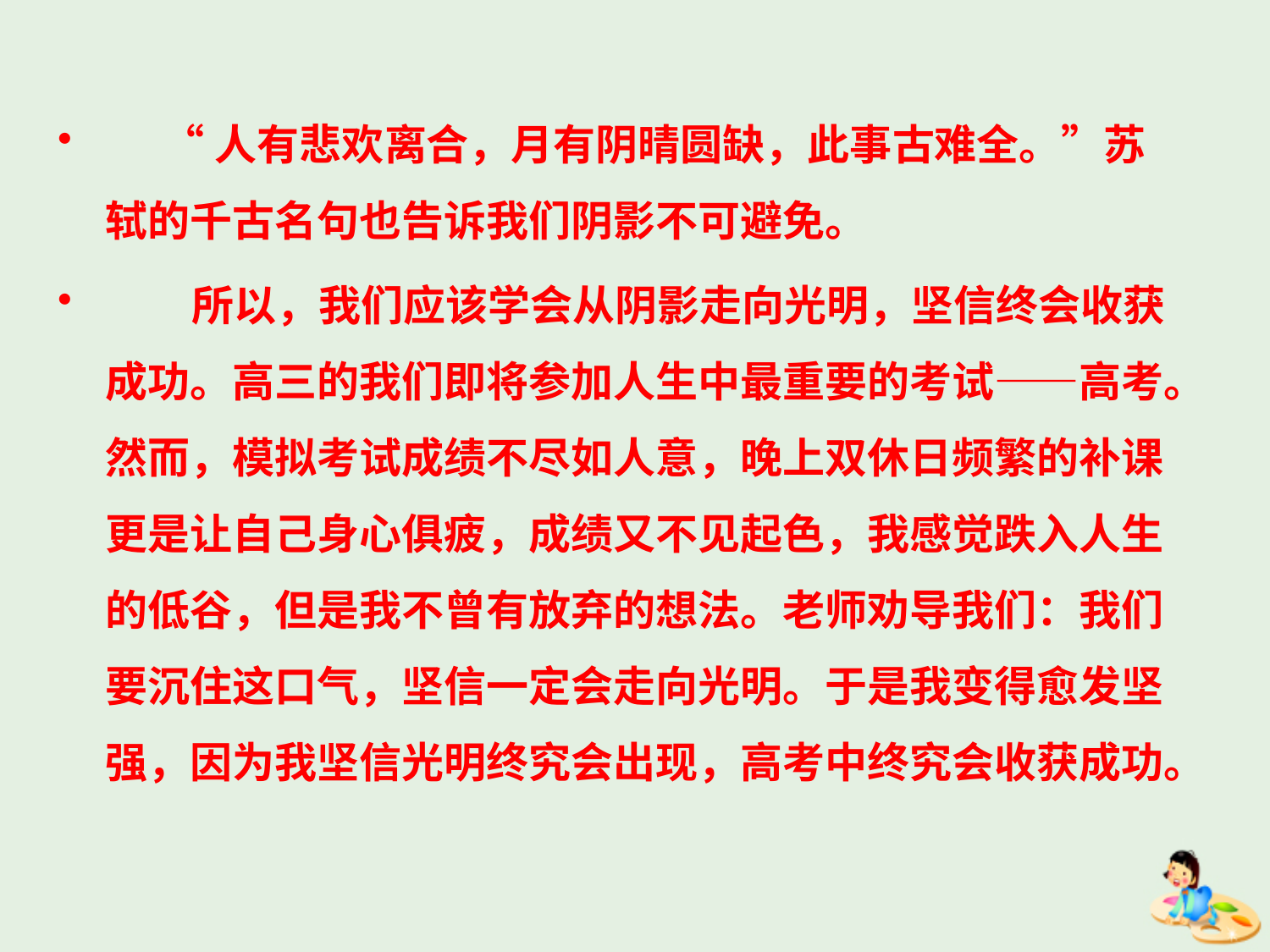

“人有悲欢离合，月有阴晴圆缺，此事古难全。”苏轼的千古名句也告诉我们阴影不可避免。
        所以，我们应该学会从阴影走向光明，坚信终会收获成功。高三的我们即将参加人生中最重要的考试——高考。然而，模拟考试成绩不尽如人意，晚上双休日频繁的补课更是让自己身心俱疲，成绩又不见起色，我感觉跌入人生的低谷，但是我不曾有放弃的想法。老师劝导我们：我们要沉住这口气，坚信一定会走向光明。于是我变得愈发坚强，因为我坚信光明终究会出现，高考中终究会收获成功。